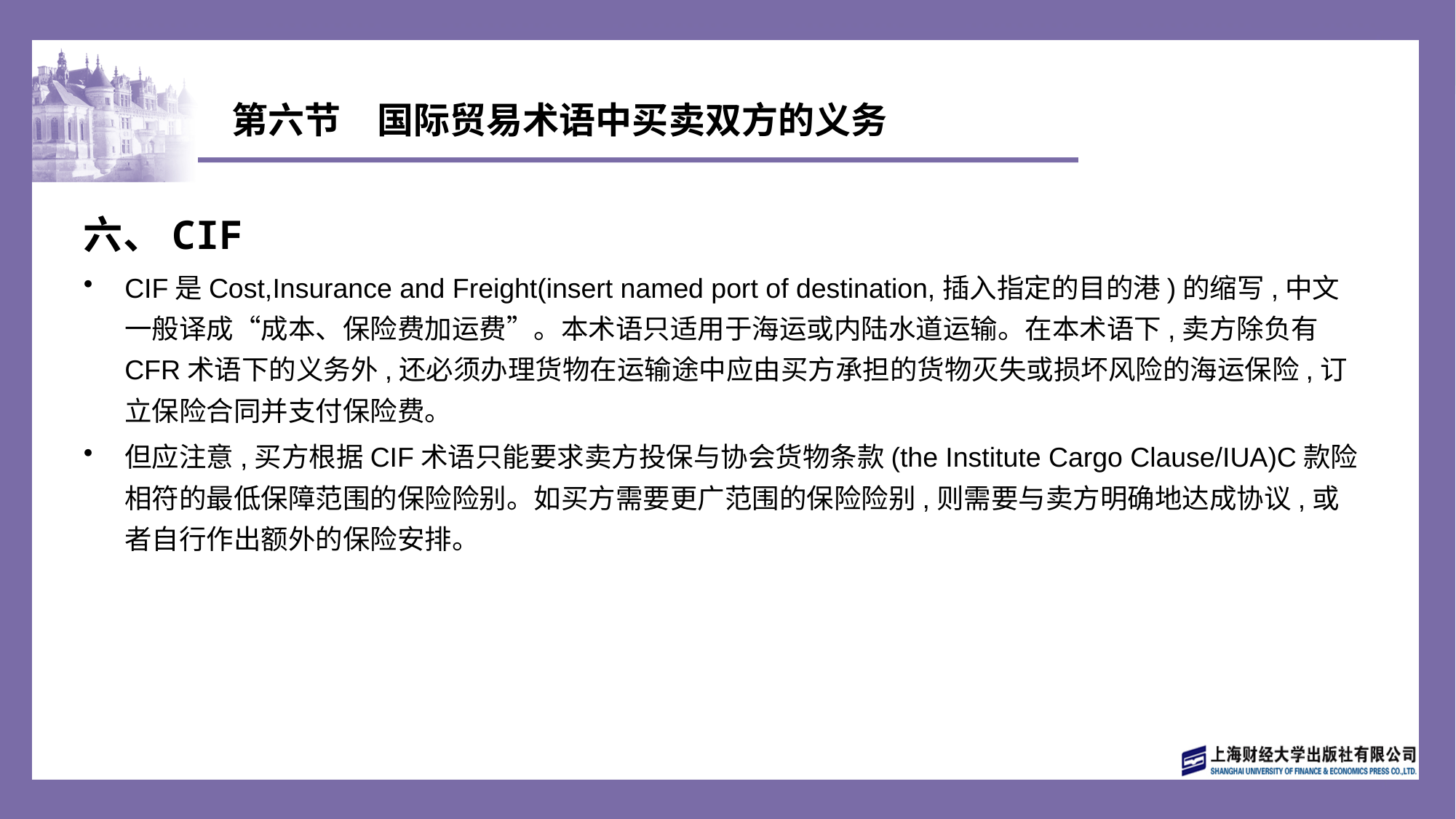

# 第六节　国际贸易术语中买卖双方的义务
六、CIF
CIF是Cost,Insurance and Freight(insert named port of destination,插入指定的目的港)的缩写,中文一般译成“成本、保险费加运费”。本术语只适用于海运或内陆水道运输。在本术语下,卖方除负有CFR术语下的义务外,还必须办理货物在运输途中应由买方承担的货物灭失或损坏风险的海运保险,订立保险合同并支付保险费。
但应注意,买方根据CIF术语只能要求卖方投保与协会货物条款(the Institute Cargo Clause/IUA)C款险相符的最低保障范围的保险险别。如买方需要更广范围的保险险别,则需要与卖方明确地达成协议,或者自行作出额外的保险安排。